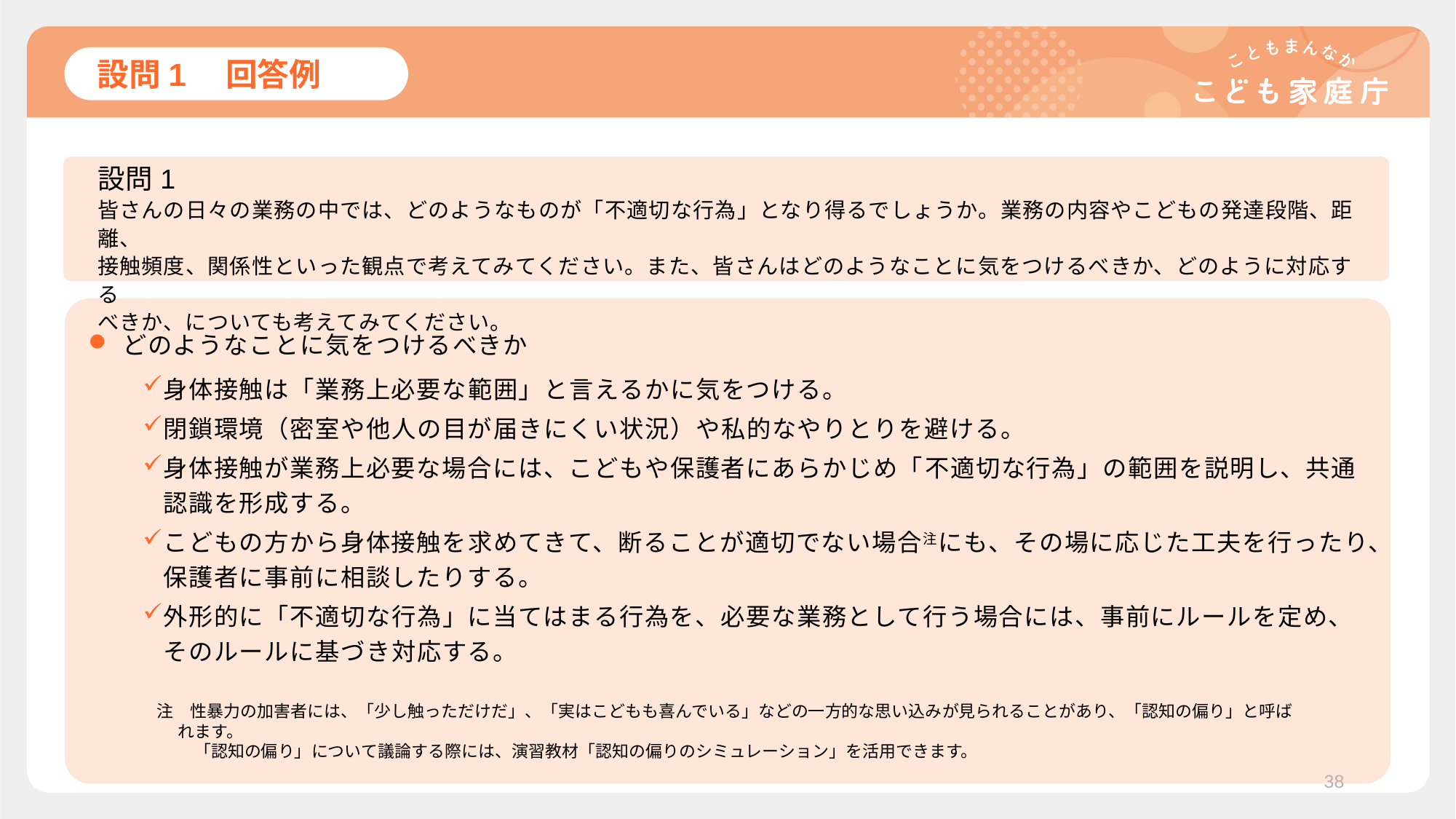

# 設問1　回答例
設問1
皆さんの日々の業務の中では、どのようなものが「不適切な行為」となり得るでしょうか。業務の内容やこどもの発達段階、距離、
接触頻度、関係性といった観点で考えてみてください。また、皆さんはどのようなことに気をつけるべきか、どのように対応する
べきか、についても考えてみてください。

どのようなことに気をつけるべきか
身体接触は「業務上必要な範囲」と言えるかに気をつける。
閉鎖環境（密室や他人の目が届きにくい状況）や私的なやりとりを避ける。
身体接触が業務上必要な場合には、こどもや保護者にあらかじめ「不適切な行為」の範囲を説明し、共通認識を形成する。
こどもの方から身体接触を求めてきて、断ることが適切でない場合注にも、その場に応じた工夫を行ったり、保護者に事前に相談したりする。
外形的に「不適切な行為」に当てはまる行為を、必要な業務として行う場合には、事前にルールを定め、そのルールに基づき対応する。
注　性暴力の加害者には、「少し触っただけだ」、「実はこどもも喜んでいる」などの一方的な思い込みが見られることがあり、「認知の偏り」と呼ばれます。
　　 「認知の偏り」について議論する際には、演習教材「認知の偏りのシミュレーション」を活用できます。
38